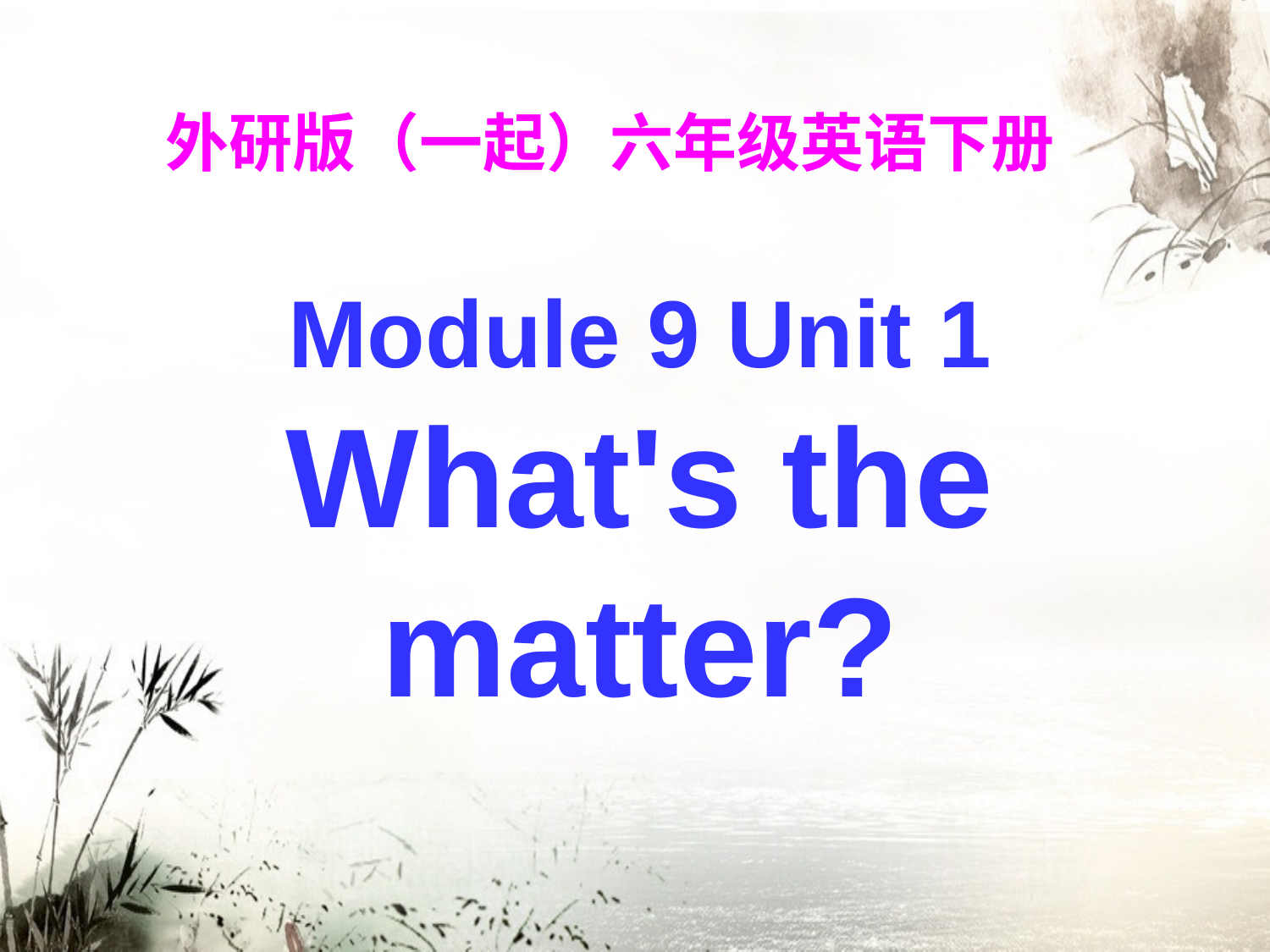

外研版（一起）六年级英语下册
Module 9 Unit 1
What's the matter?